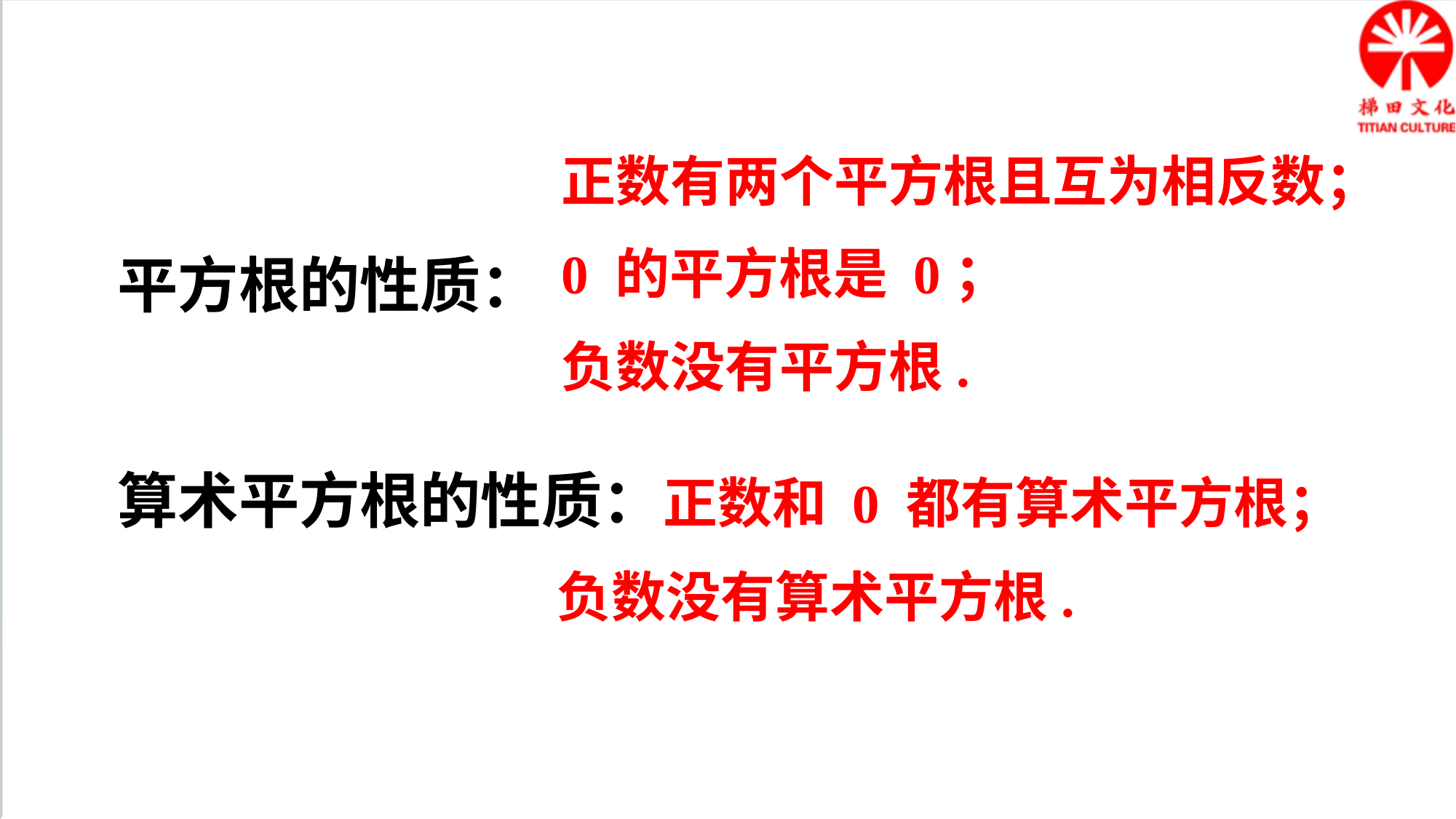

正数有两个平方根且互为相反数；
0 的平方根是 0；
负数没有平方根.
平方根的性质：
算术平方根的性质：正数和 0 都有算术平方根；
			        负数没有算术平方根.